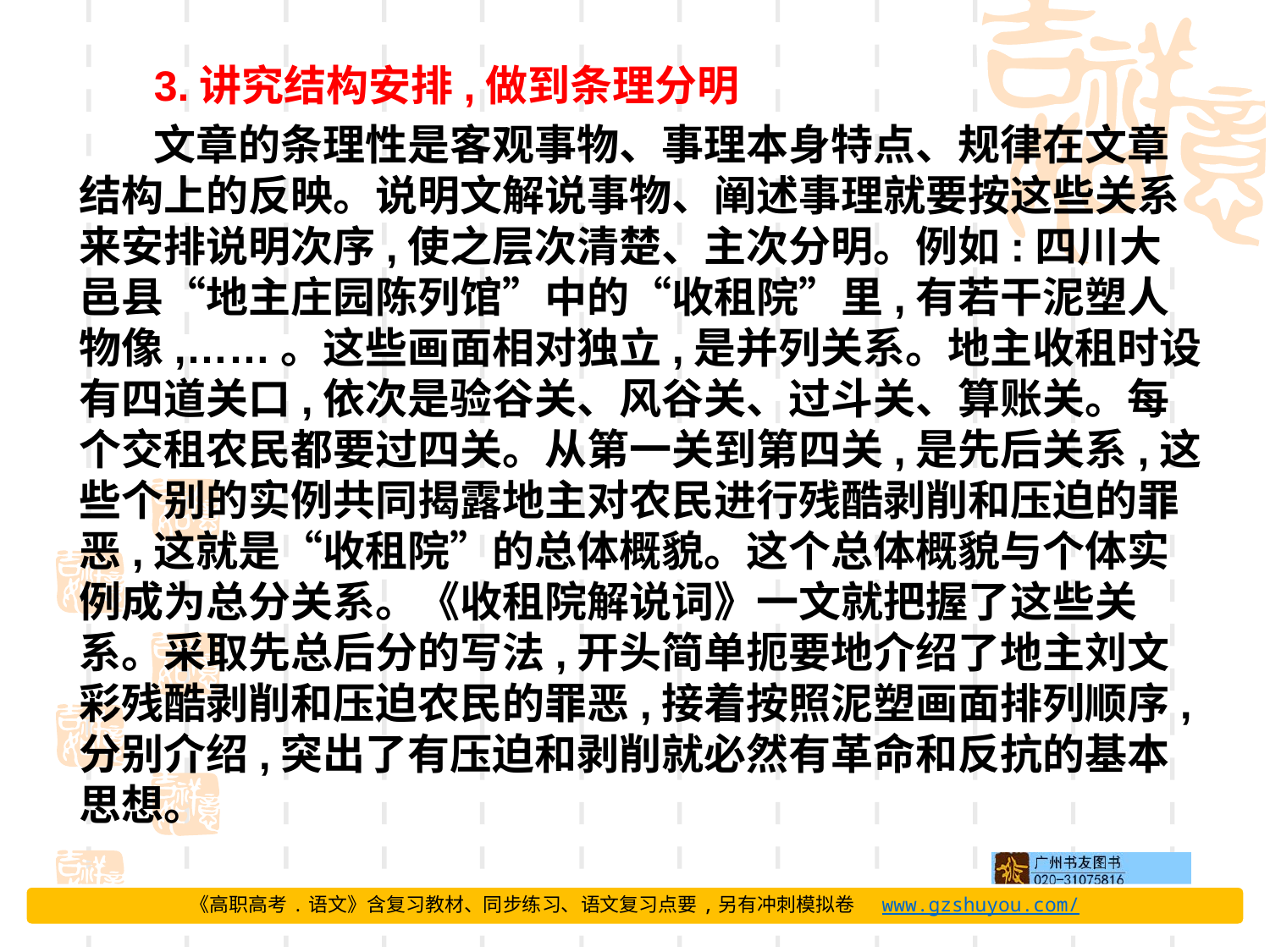

3.讲究结构安排,做到条理分明
文章的条理性是客观事物、事理本身特点、规律在文章结构上的反映。说明文解说事物、阐述事理就要按这些关系来安排说明次序,使之层次清楚、主次分明。例如:四川大邑县“地主庄园陈列馆”中的“收租院”里,有若干泥塑人物像,……。这些画面相对独立,是并列关系。地主收租时设有四道关口,依次是验谷关、风谷关、过斗关、算账关。每个交租农民都要过四关。从第一关到第四关,是先后关系,这些个别的实例共同揭露地主对农民进行残酷剥削和压迫的罪恶,这就是“收租院”的总体概貌。这个总体概貌与个体实例成为总分关系。《收租院解说词》一文就把握了这些关系。采取先总后分的写法,开头简单扼要地介绍了地主刘文彩残酷剥削和压迫农民的罪恶,接着按照泥塑画面排列顺序,分别介绍,突出了有压迫和剥削就必然有革命和反抗的基本思想。